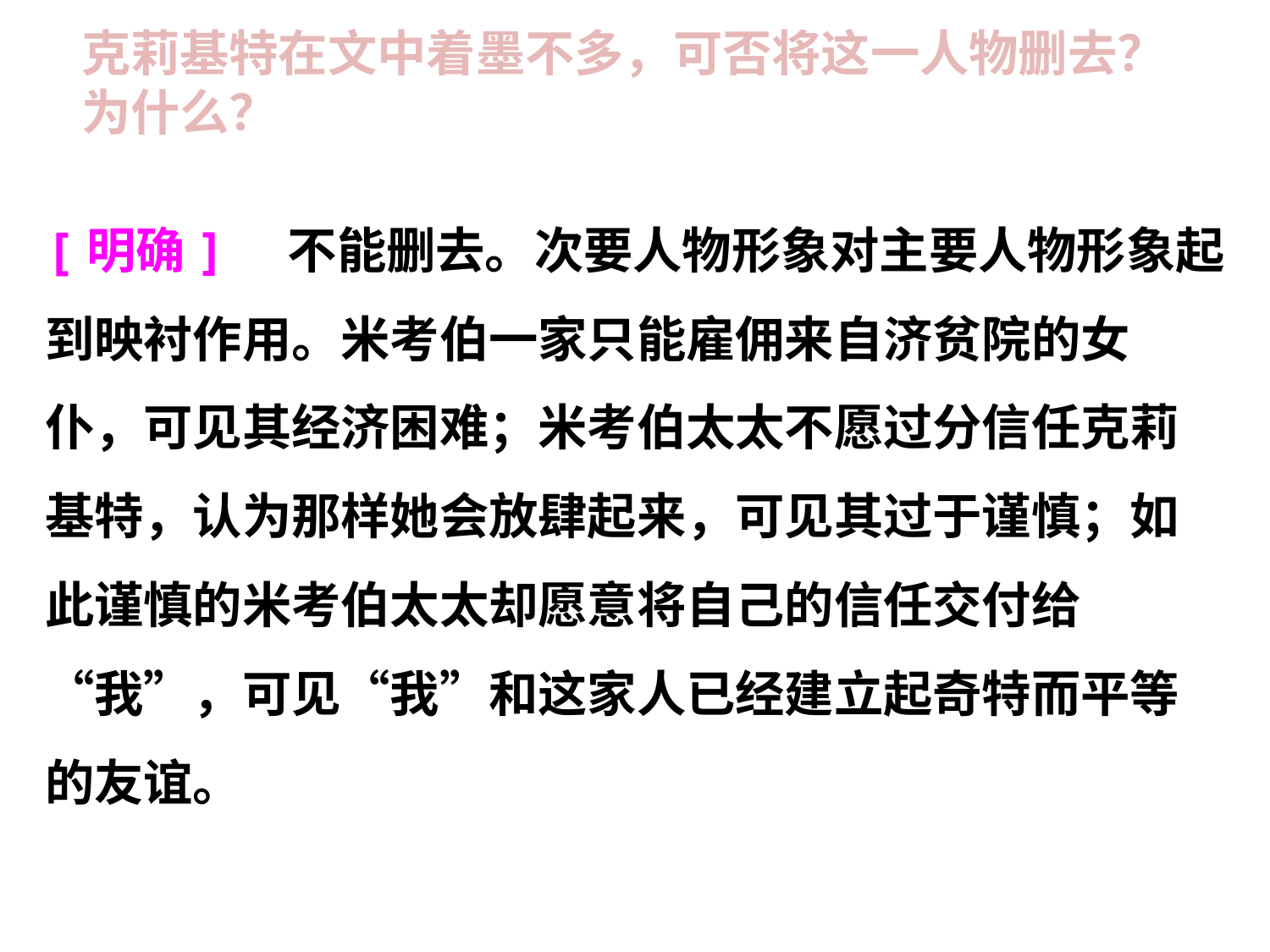

克莉基特在文中着墨不多，可否将这一人物删去？
为什么？

[明确]　不能删去。次要人物形象对主要人物形象起到映衬作用。米考伯一家只能雇佣来自济贫院的女仆，可见其经济困难；米考伯太太不愿过分信任克莉基特，认为那样她会放肆起来，可见其过于谨慎；如此谨慎的米考伯太太却愿意将自己的信任交付给“我”，可见“我”和这家人已经建立起奇特而平等的友谊。